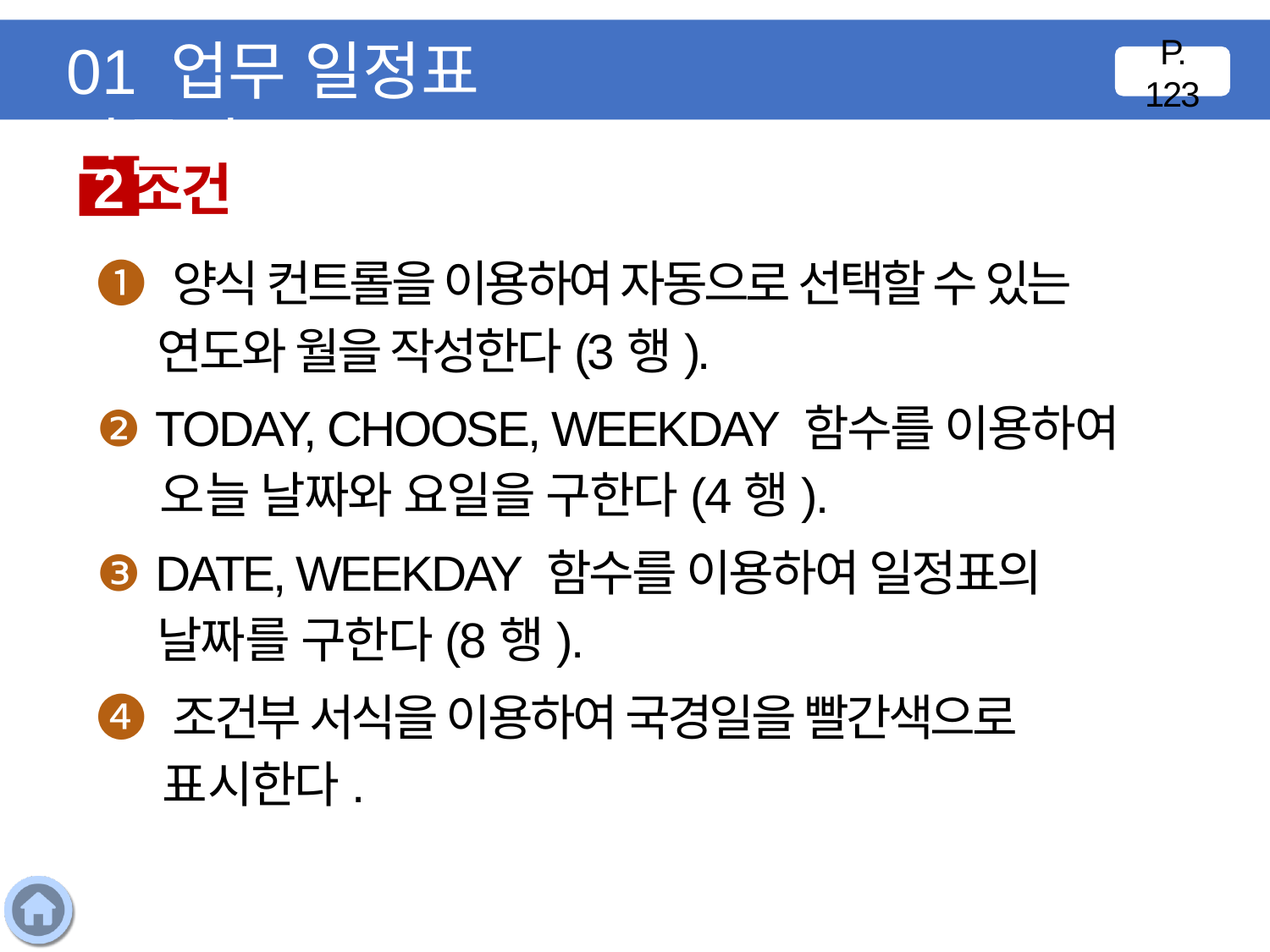

01 업무 일정표 만들기
P. 123
조건
2
❶ 양식 컨트롤을 이용하여 자동으로 선택할 수 있는 연도와 월을 작성한다(3행).
❷ TODAY, CHOOSE, WEEKDAY 함수를 이용하여 오늘 날짜와 요일을 구한다(4행).
❸ DATE, WEEKDAY 함수를 이용하여 일정표의 날짜를 구한다(8행).
❹ 조건부 서식을 이용하여 국경일을 빨간색으로 표시한다.